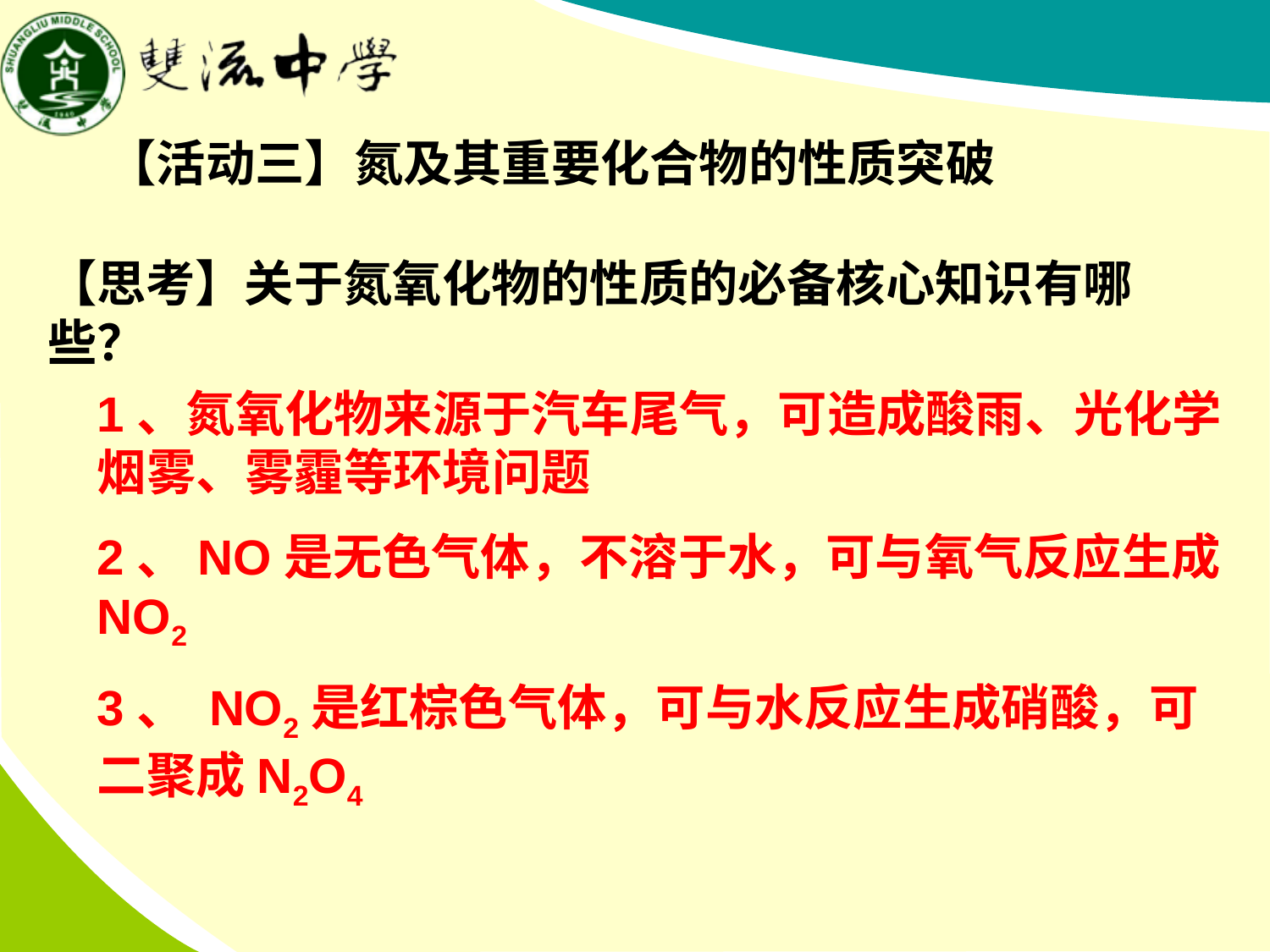

【活动三】氮及其重要化合物的性质突破
【思考】关于氮氧化物的性质的必备核心知识有哪些？
1、氮氧化物来源于汽车尾气，可造成酸雨、光化学烟雾、雾霾等环境问题
2、NO是无色气体，不溶于水，可与氧气反应生成NO2
3、 NO2是红棕色气体，可与水反应生成硝酸，可二聚成N2O4